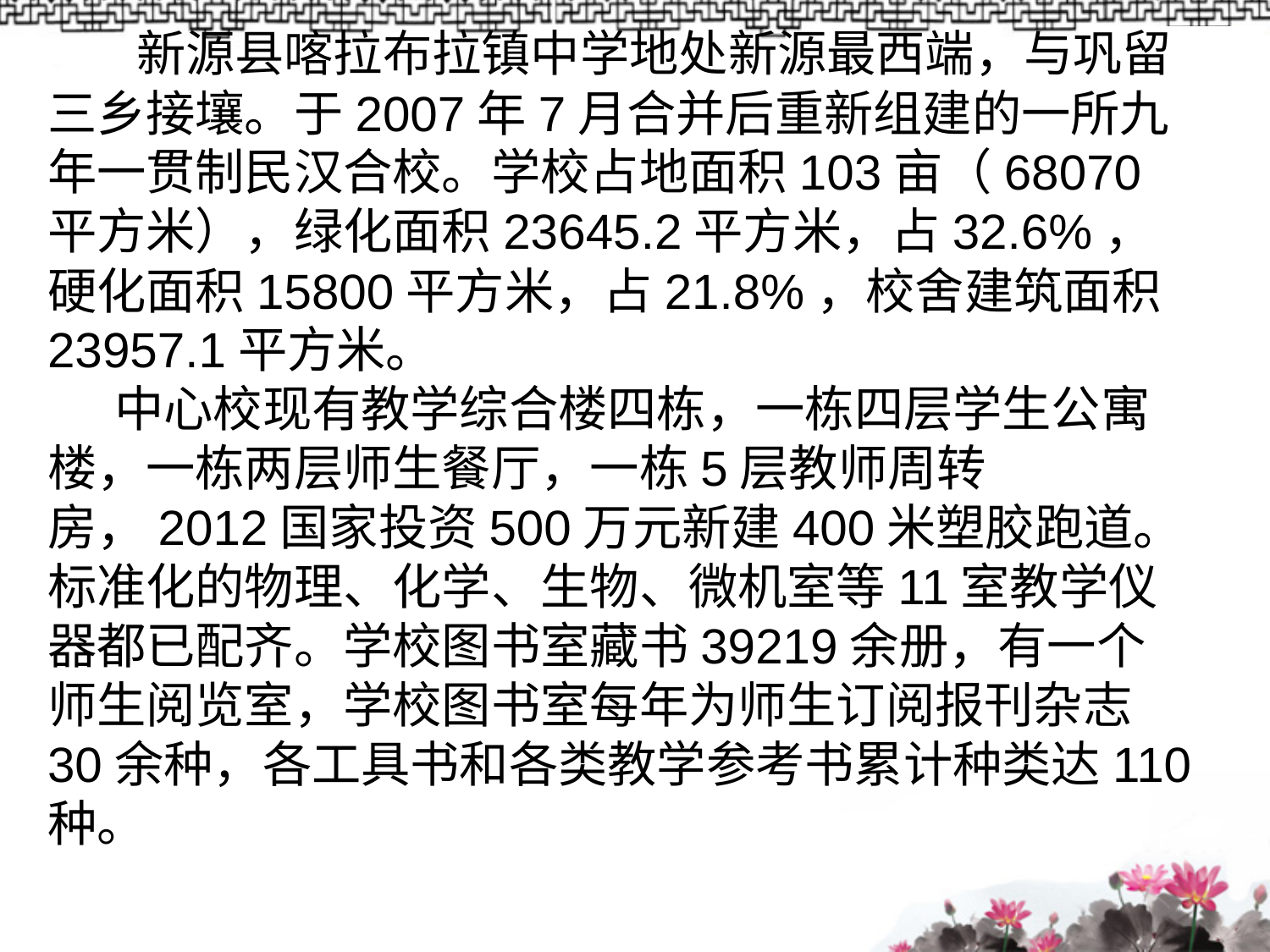

新源县喀拉布拉镇中学地处新源最西端，与巩留三乡接壤。于2007年7月合并后重新组建的一所九年一贯制民汉合校。学校占地面积103亩（68070平方米），绿化面积23645.2平方米，占32.6%，硬化面积15800平方米，占21.8%，校舍建筑面积23957.1平方米。
     中心校现有教学综合楼四栋，一栋四层学生公寓楼，一栋两层师生餐厅，一栋5层教师周转房，2012国家投资500万元新建400米塑胶跑道。标准化的物理、化学、生物、微机室等11室教学仪器都已配齐。学校图书室藏书39219余册，有一个师生阅览室，学校图书室每年为师生订阅报刊杂志30余种，各工具书和各类教学参考书累计种类达110种。